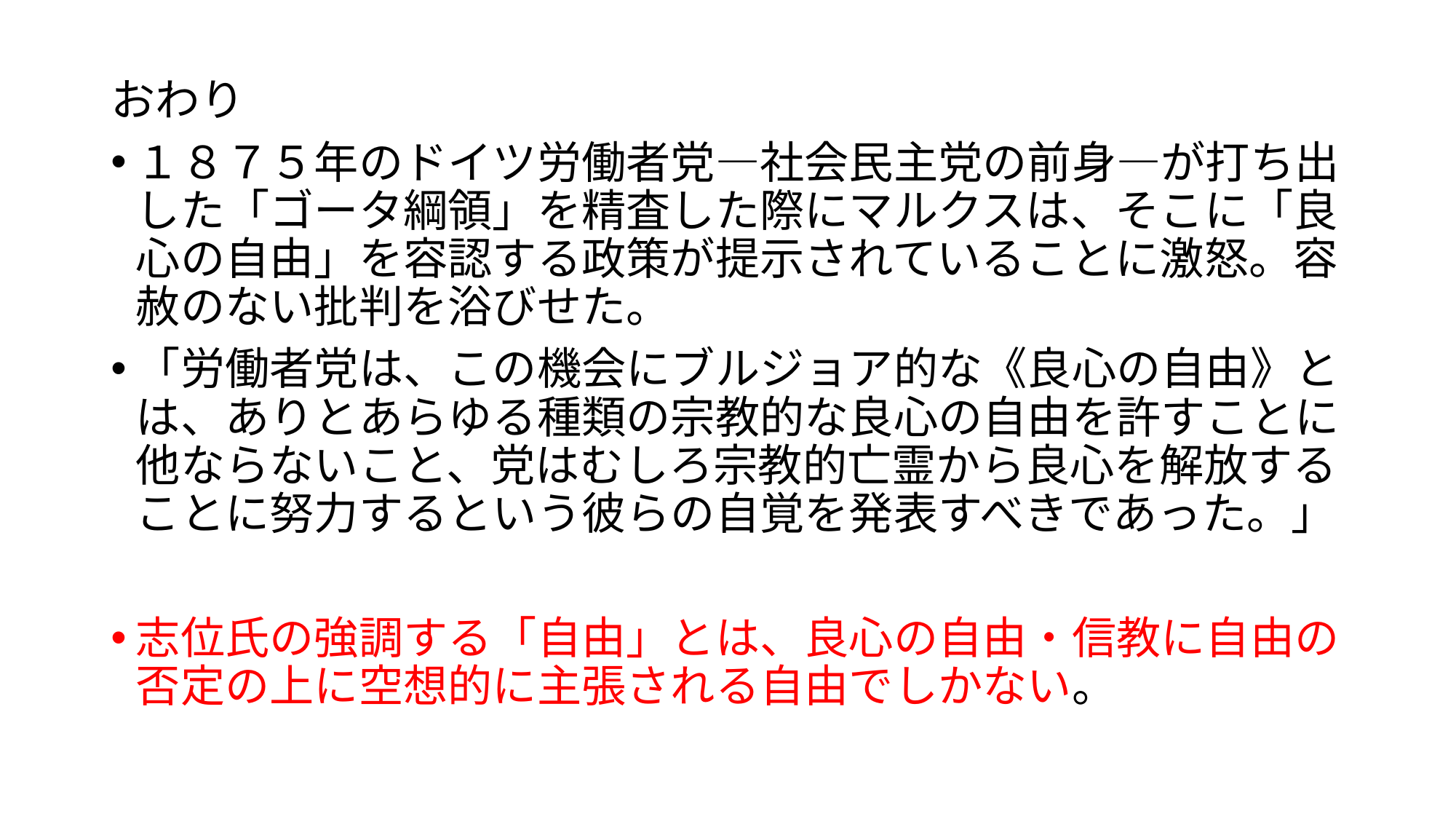

おわり
１８７５年のドイツ労働者党―社会民主党の前身―が打ち出した「ゴータ綱領」を精査した際にマルクスは、そこに「良心の自由」を容認する政策が提示されていることに激怒。容赦のない批判を浴びせた。
「労働者党は、この機会にブルジョア的な《良心の自由》とは、ありとあらゆる種類の宗教的な良心の自由を許すことに他ならないこと、党はむしろ宗教的亡霊から良心を解放することに努力するという彼らの自覚を発表すべきであった。」

志位氏の強調する「自由」とは、良心の自由・信教に自由の否定の上に空想的に主張される自由でしかない。